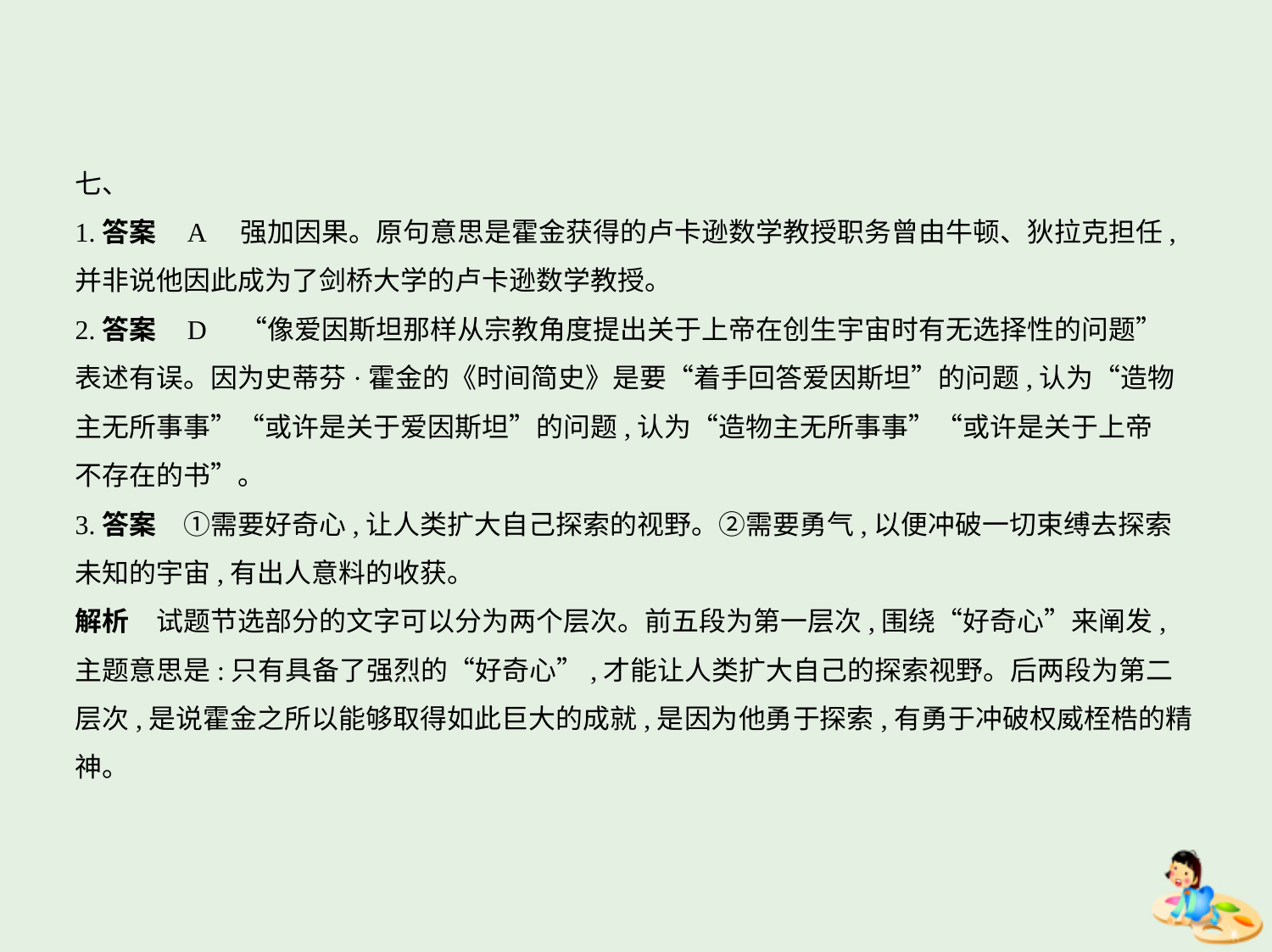

七、
1.答案    A　强加因果。原句意思是霍金获得的卢卡逊数学教授职务曾由牛顿、狄拉克担任,
并非说他因此成为了剑桥大学的卢卡逊数学教授。
2.答案    D　“像爱因斯坦那样从宗教角度提出关于上帝在创生宇宙时有无选择性的问题”
表述有误。因为史蒂芬·霍金的《时间简史》是要“着手回答爱因斯坦”的问题,认为“造物
主无所事事”“或许是关于爱因斯坦”的问题,认为“造物主无所事事”“或许是关于上帝
不存在的书”。
3.答案　①需要好奇心,让人类扩大自己探索的视野。②需要勇气,以便冲破一切束缚去探索
未知的宇宙,有出人意料的收获。
解析　试题节选部分的文字可以分为两个层次。前五段为第一层次,围绕“好奇心”来阐发,
主题意思是:只有具备了强烈的“好奇心”,才能让人类扩大自己的探索视野。后两段为第二
层次,是说霍金之所以能够取得如此巨大的成就,是因为他勇于探索,有勇于冲破权威桎梏的精神。